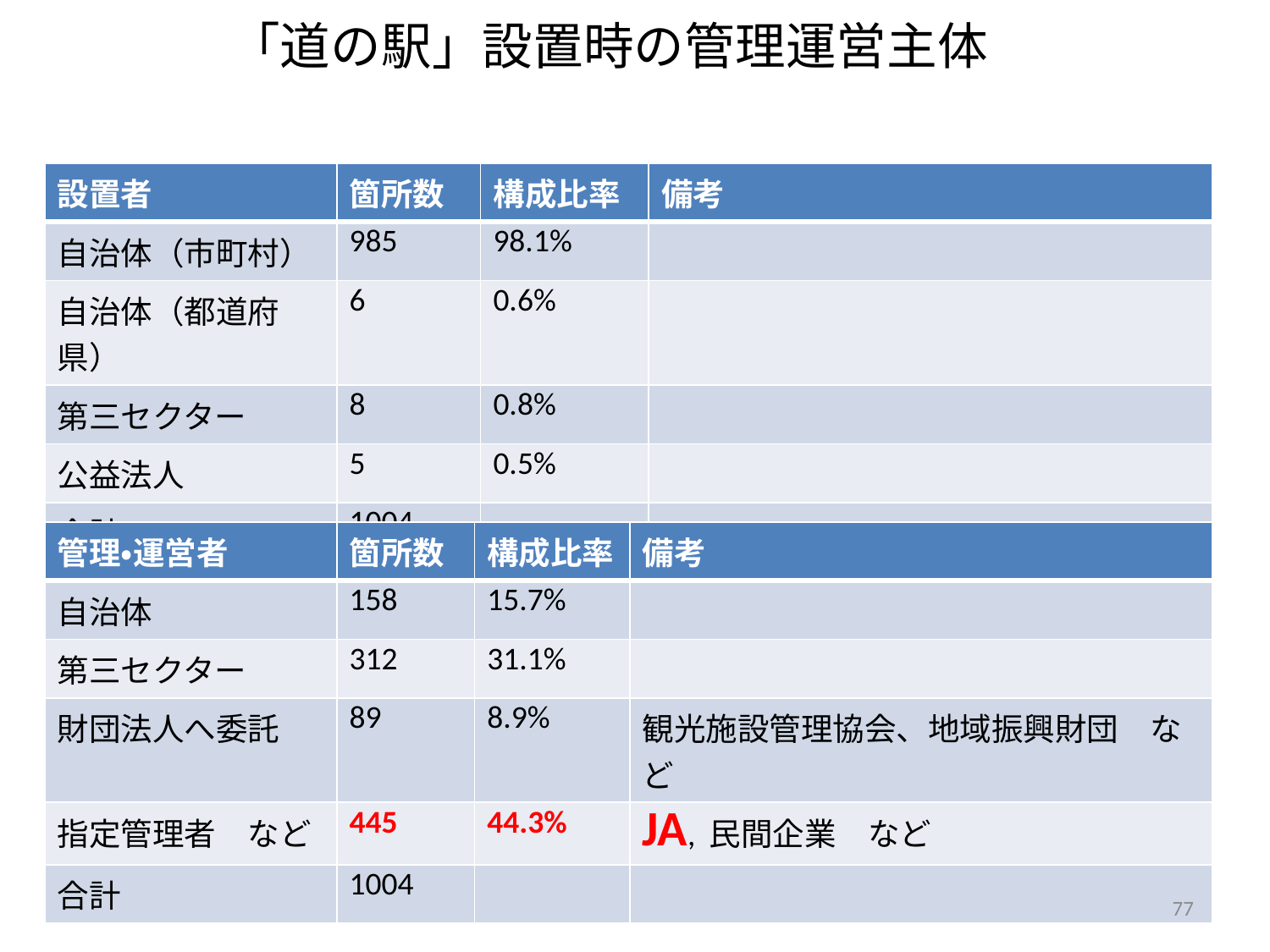

# 「道の駅」設置時の管理運営主体
| 設置者 | 箇所数 | 構成比率 | 備考 |
| --- | --- | --- | --- |
| 自治体（市町村） | 985 | 98.1% |  |
| 自治体（都道府県） | 6 | 0.6% |  |
| 第三セクター | 8 | 0.8% |  |
| 公益法人 | 5 | 0.5% |  |
| 合計 | 1004 |  |  |
| 管理・運営者 | 箇所数 | 構成比率 | 備考 |
| --- | --- | --- | --- |
| 自治体 | 158 | 15.7% |  |
| 第三セクター | 312 | 31.1% |  |
| 財団法人へ委託 | 89 | 8.9% | 観光施設管理協会、地域振興財団　など |
| 指定管理者　など | 445 | 44.3% | JA, 民間企業　など |
| 合計 | 1004 |  |  |
77